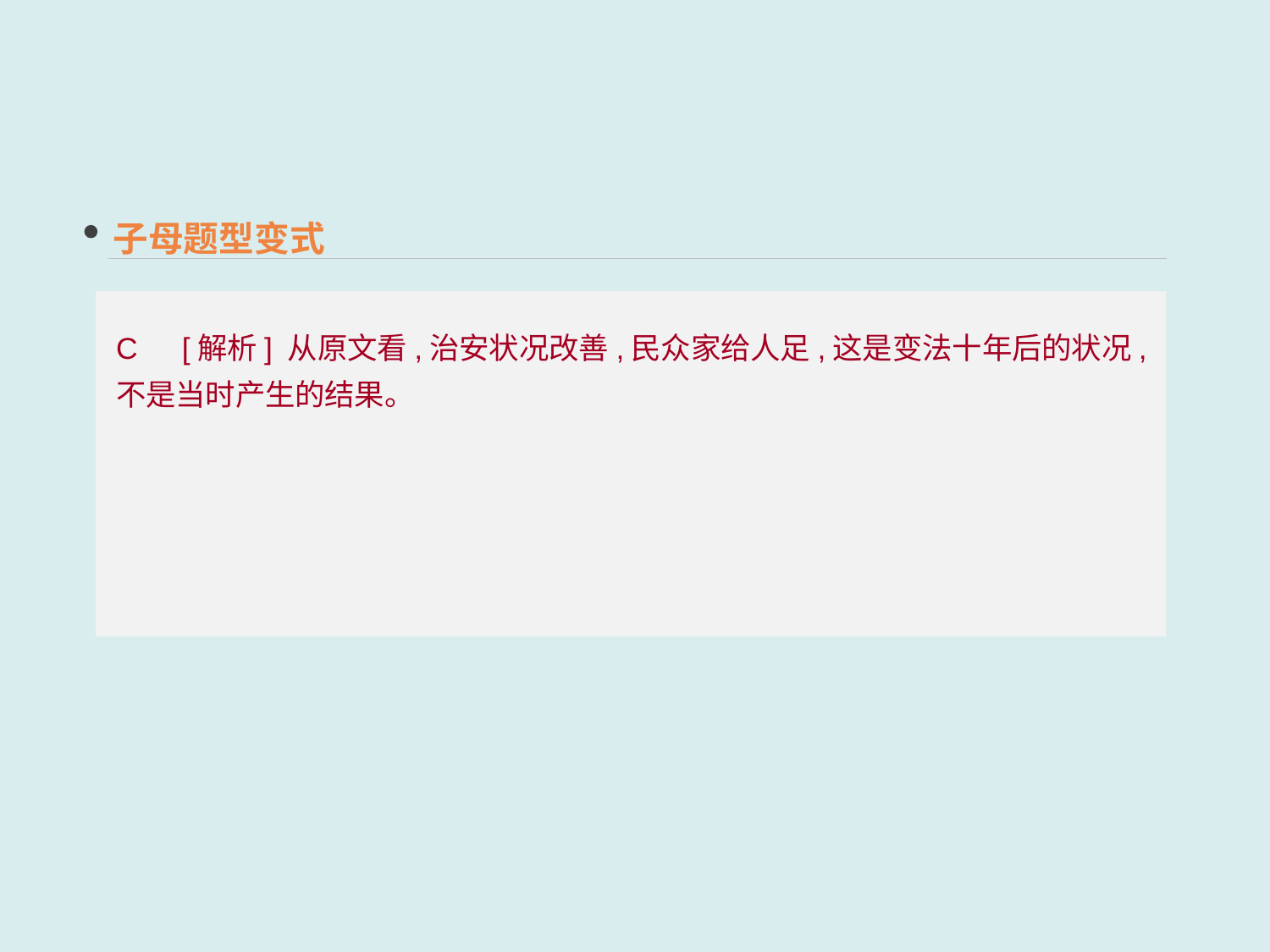

子母题型变式

C　[解析] 从原文看,治安状况改善,民众家给人足,这是变法十年后的状况,不是当时产生的结果。